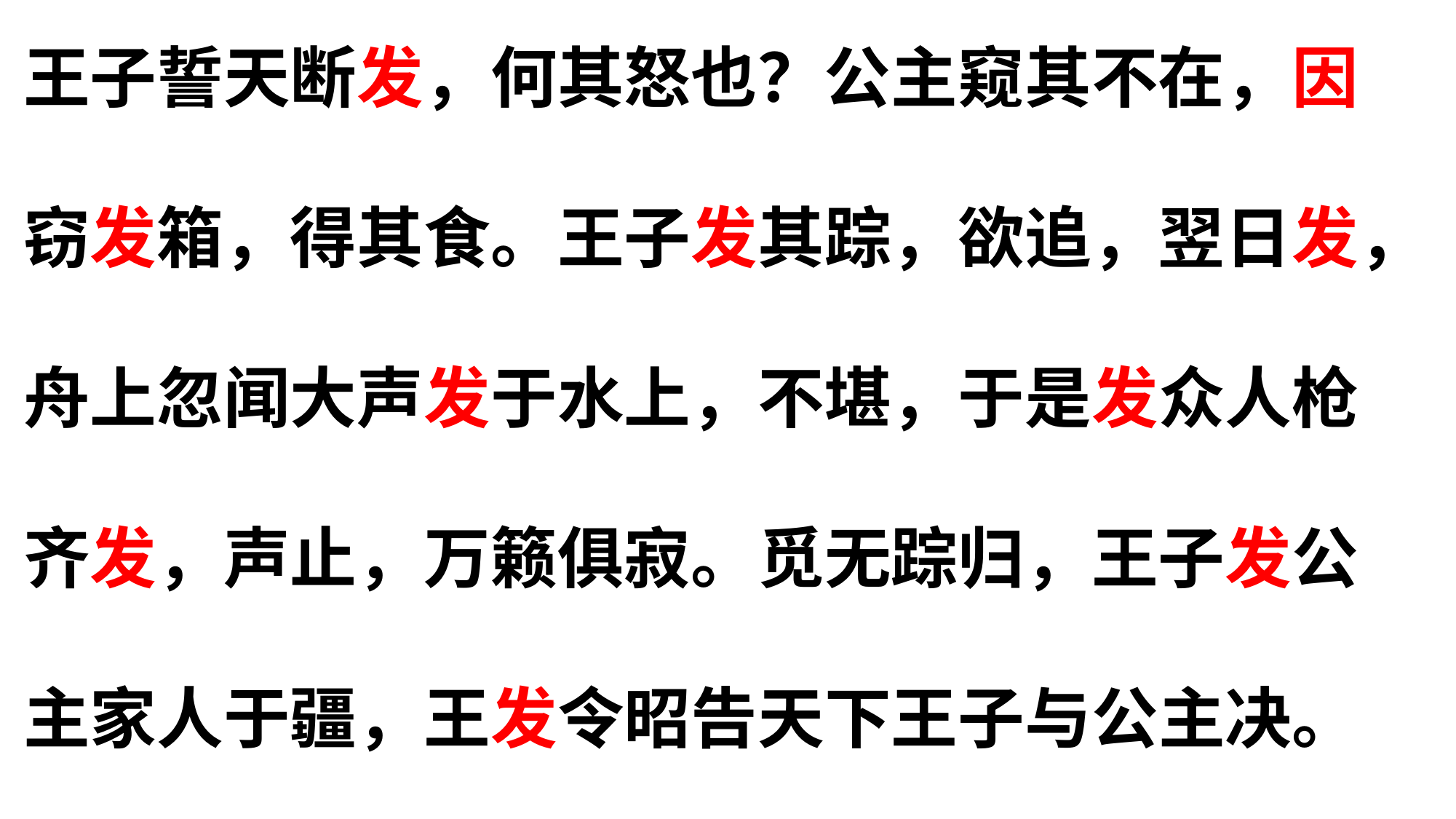

王子誓天断发，何其怒也？公主窥其不在，因

窃发箱，得其食。王子发其踪，欲追，翌日发，

舟上忽闻大声发于水上，不堪，于是发众人枪

齐发，声止，万籁俱寂。觅无踪归，王子发公

主家人于疆，王发令昭告天下王子与公主决。